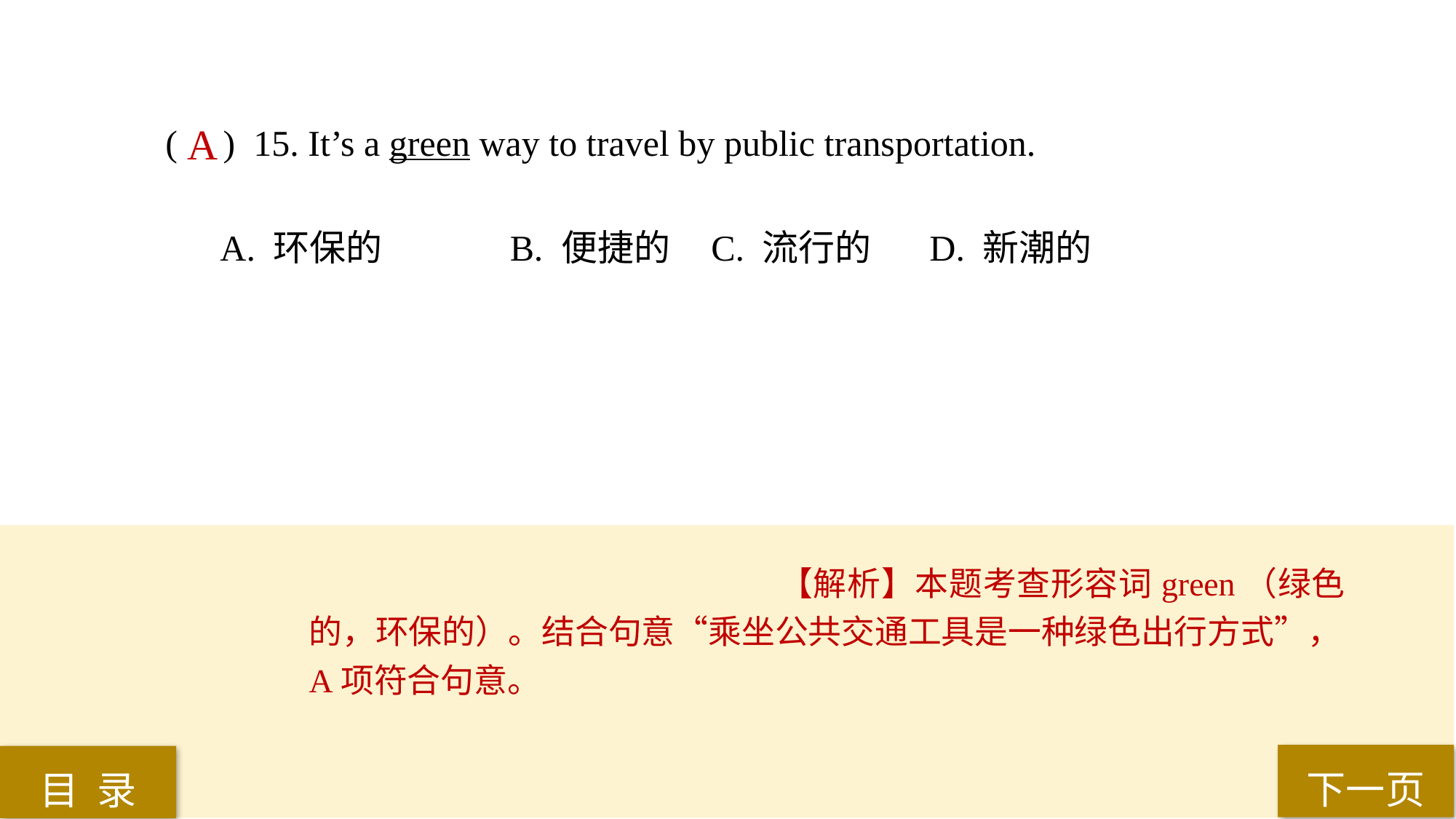

(     )  15. It’s a green way to travel by public transportation.

A. 环保的		 B. 便捷的 	C. 流行的 	D. 新潮的
A
【解析】本题考查形容词green（绿色的，环保的）。结合句意“乘坐公共交通工具是一种绿色出行方式”，A项符合句意。